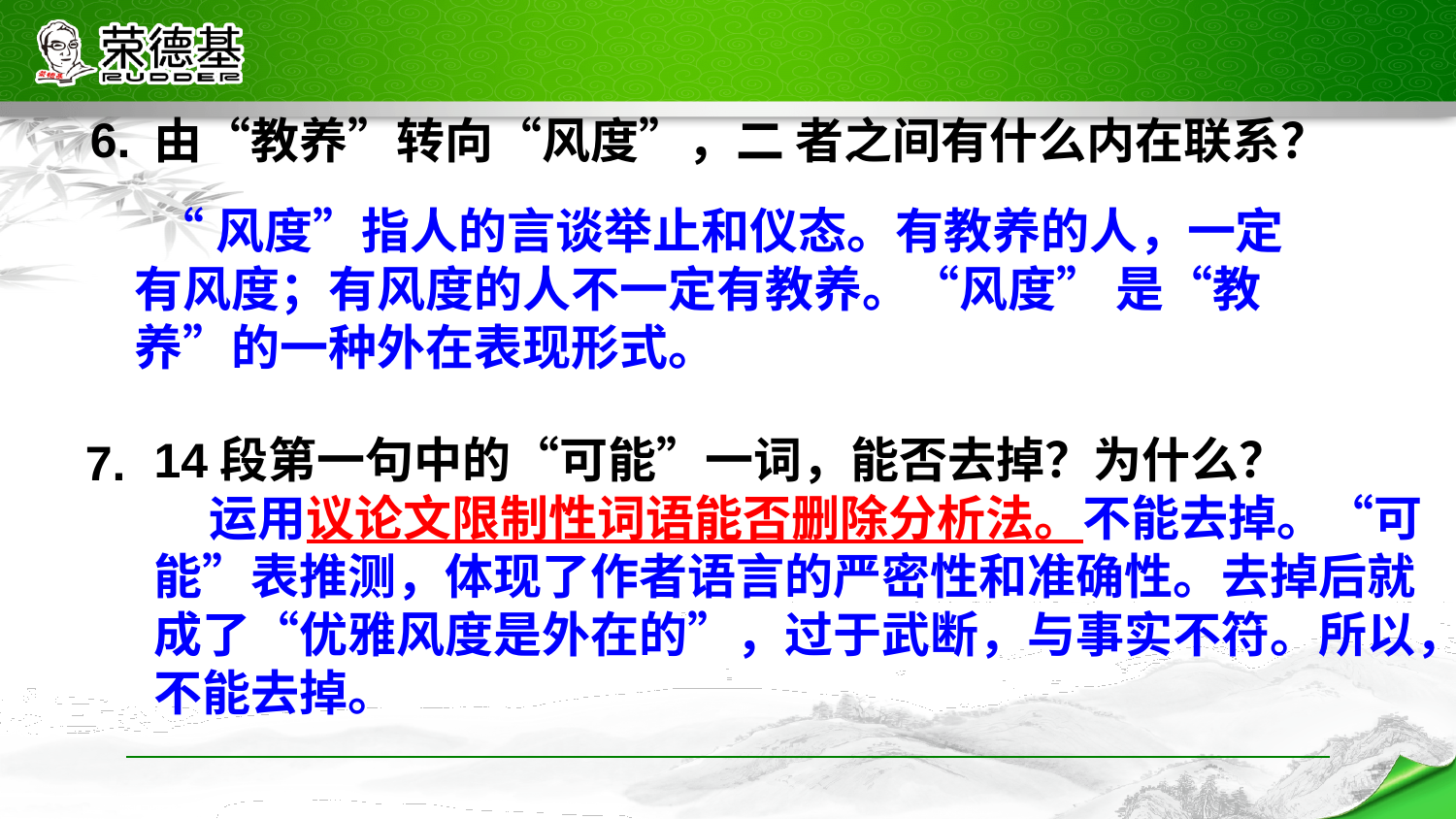

由“教养”转向“风度”，二 者之间有什么内在联系？
6.
  “风度”指人的言谈举止和仪态。有教养的人，一定有风度；有风度的人不一定有教养。“风度” 是“教养”的一种外在表现形式。
14段第一句中的“可能”一词，能否去掉？为什么？
    运用议论文限制性词语能否删除分析法。不能去掉。“可能”表推测，体现了作者语言的严密性和准确性。去掉后就成了“优雅风度是外在的”，过于武断，与事实不符。所以，不能去掉。
7.